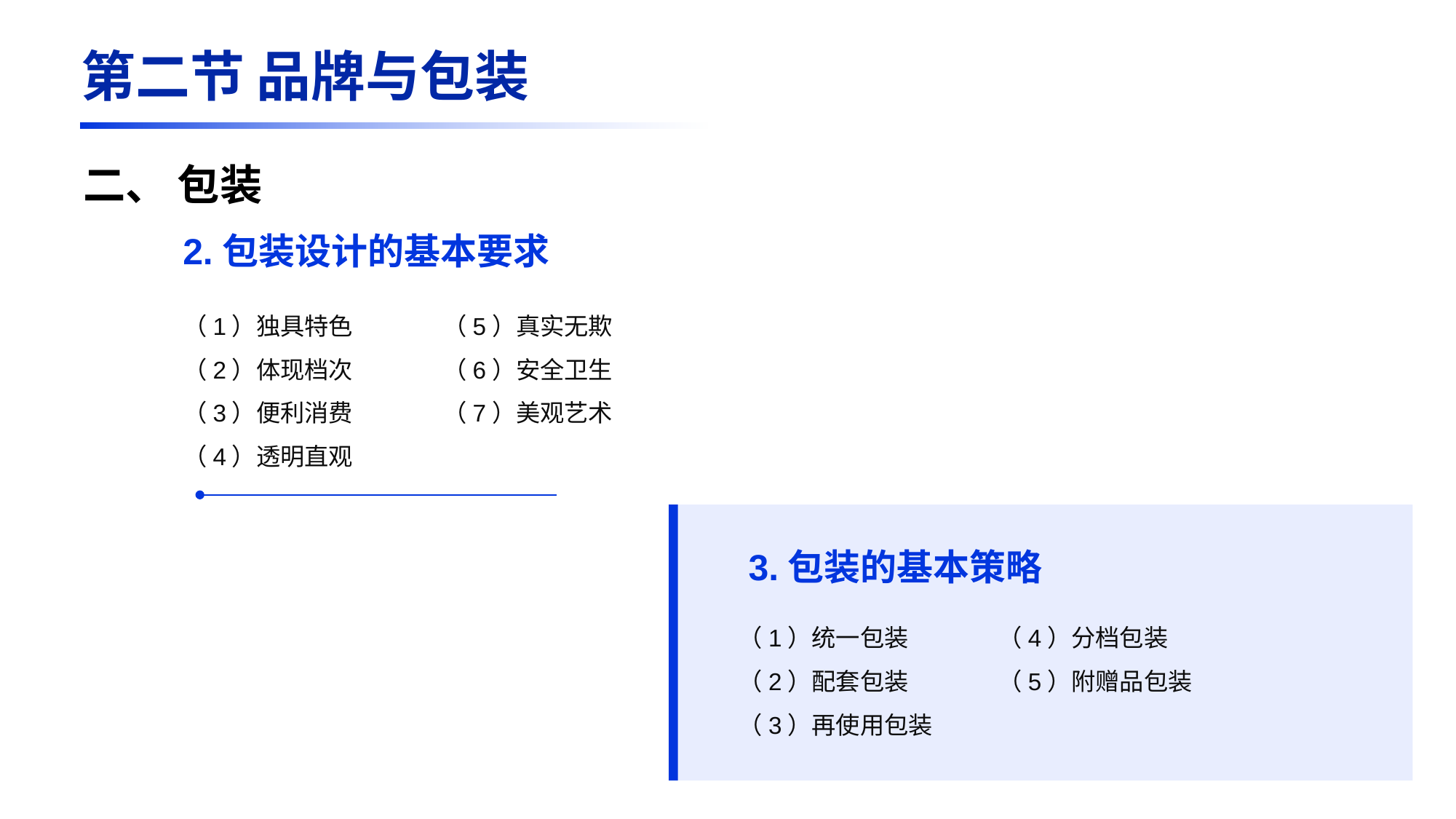

第二节 品牌与包装
二、 包装
2.包装设计的基本要求
S
Adjust the spacing to adapt to Chinese typesetting, use the reference line in PPT.
（1）独具特色
（2）体现档次
（3）便利消费
（4）透明直观
（5）真实无欺
（6）安全卫生
（7）美观艺术

3.包装的基本策略
（1）统一包装
（2）配套包装
（3）再使用包装

（4）分档包装
（5）附赠品包装